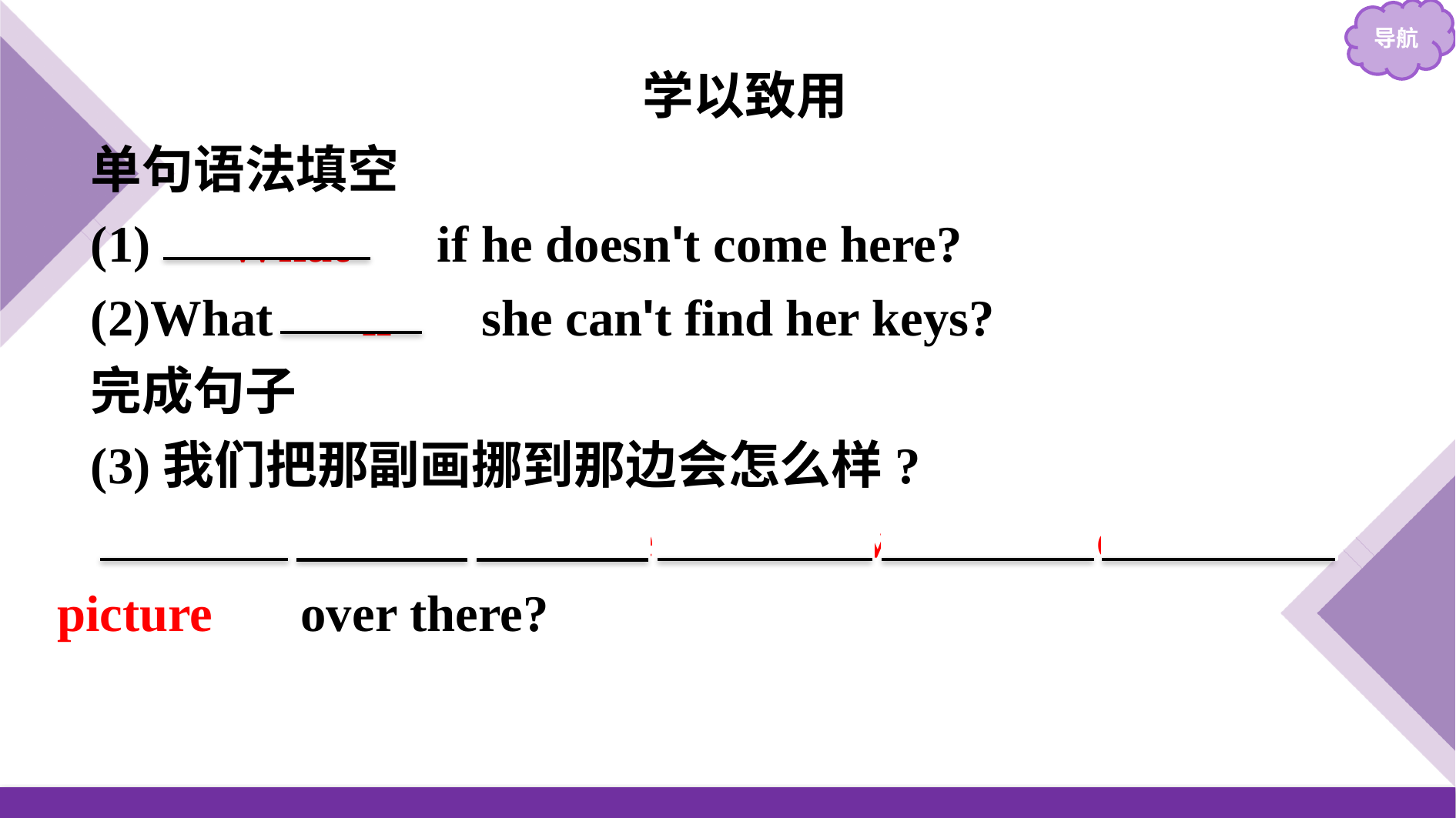

学以致用
单句语法填空
(1)　What　 if he doesn't come here?
(2)What 　if　 she can't find her keys?
完成句子
(3)我们把那副画挪到那边会怎么样?
　What　 　if　 　we　 　move　 　the　 　picture　 over there?